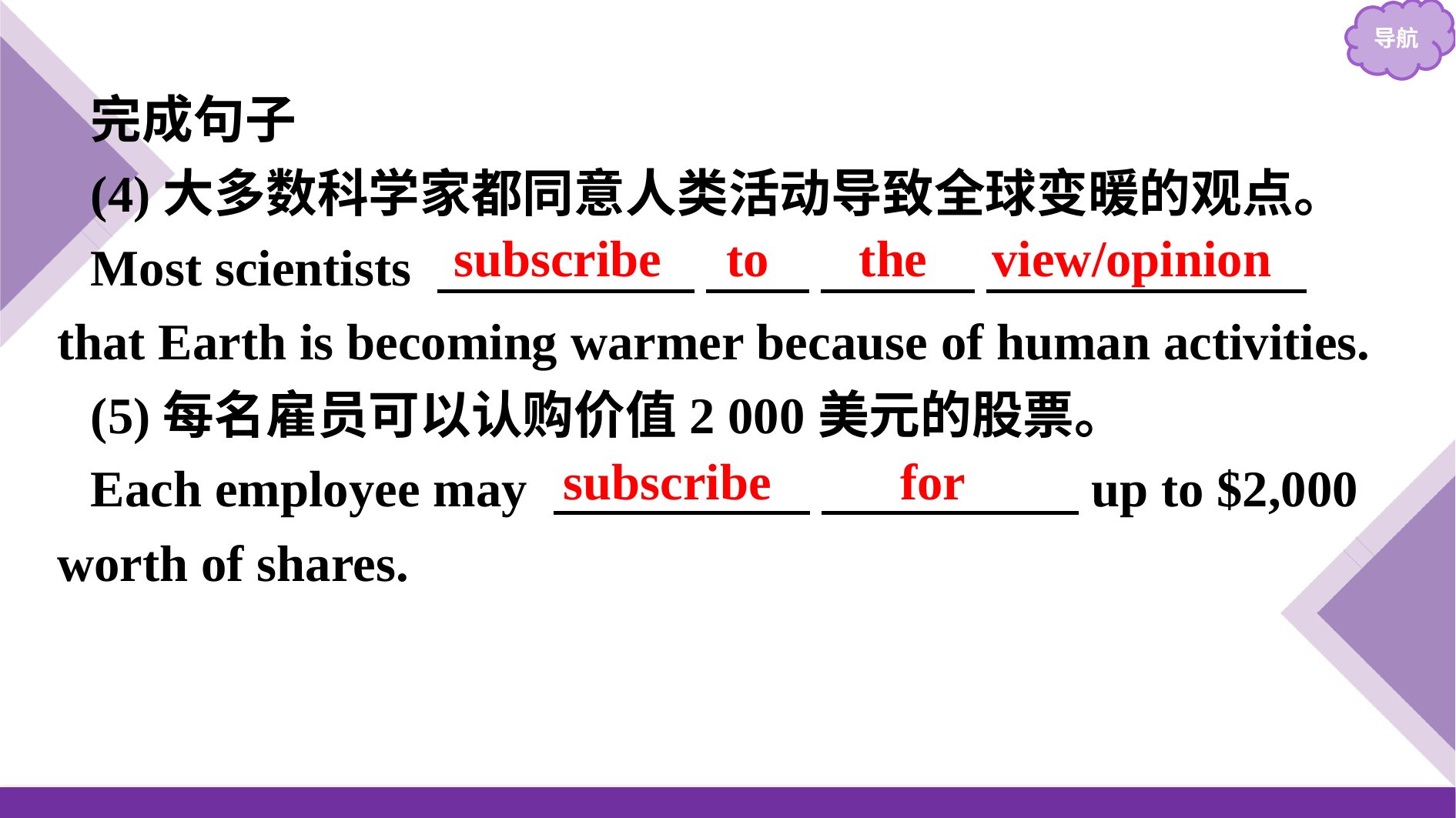

完成句子
(4)大多数科学家都同意人类活动导致全球变暖的观点。
Most scientists 　　　　　 　　 　　　 　　　　 　　that Earth is becoming warmer because of human activities.
(5)每名雇员可以认购价值2 000美元的股票。
Each employee may 　　　　　 　　　　　up to $2,000 worth of shares.
subscribe     to       the     view/opinion
subscribe          for